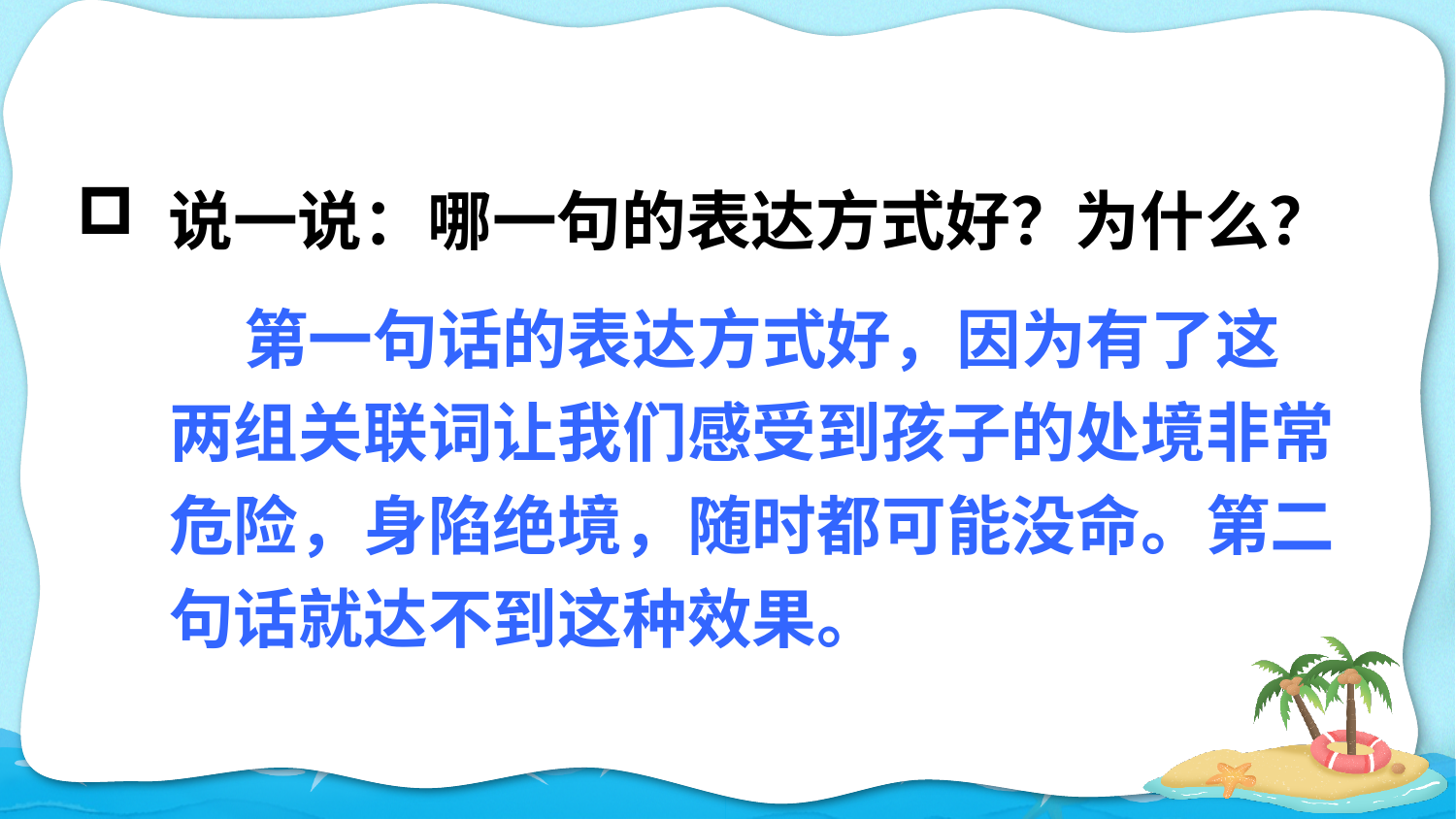

说一说：哪一句的表达方式好？为什么？
    第一句话的表达方式好，因为有了这两组关联词让我们感受到孩子的处境非常危险，身陷绝境，随时都可能没命。第二句话就达不到这种效果。